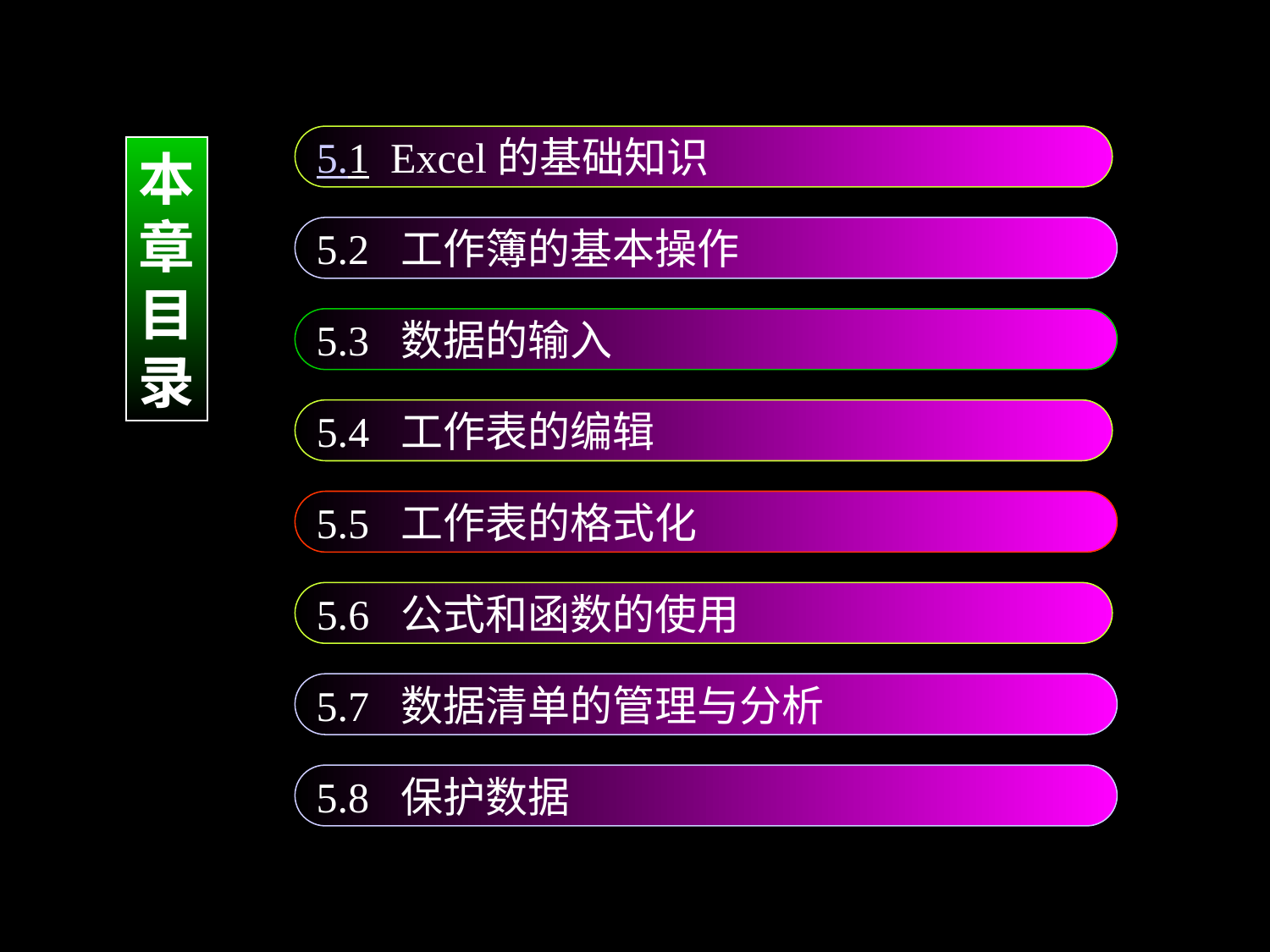

5.1  Excel的基础知识
本
章
目
录
5.2  工作簿的基本操作
5.3  数据的输入
5.4  工作表的编辑
5.5  工作表的格式化
5.6  公式和函数的使用
5.7  数据清单的管理与分析
5.8  保护数据